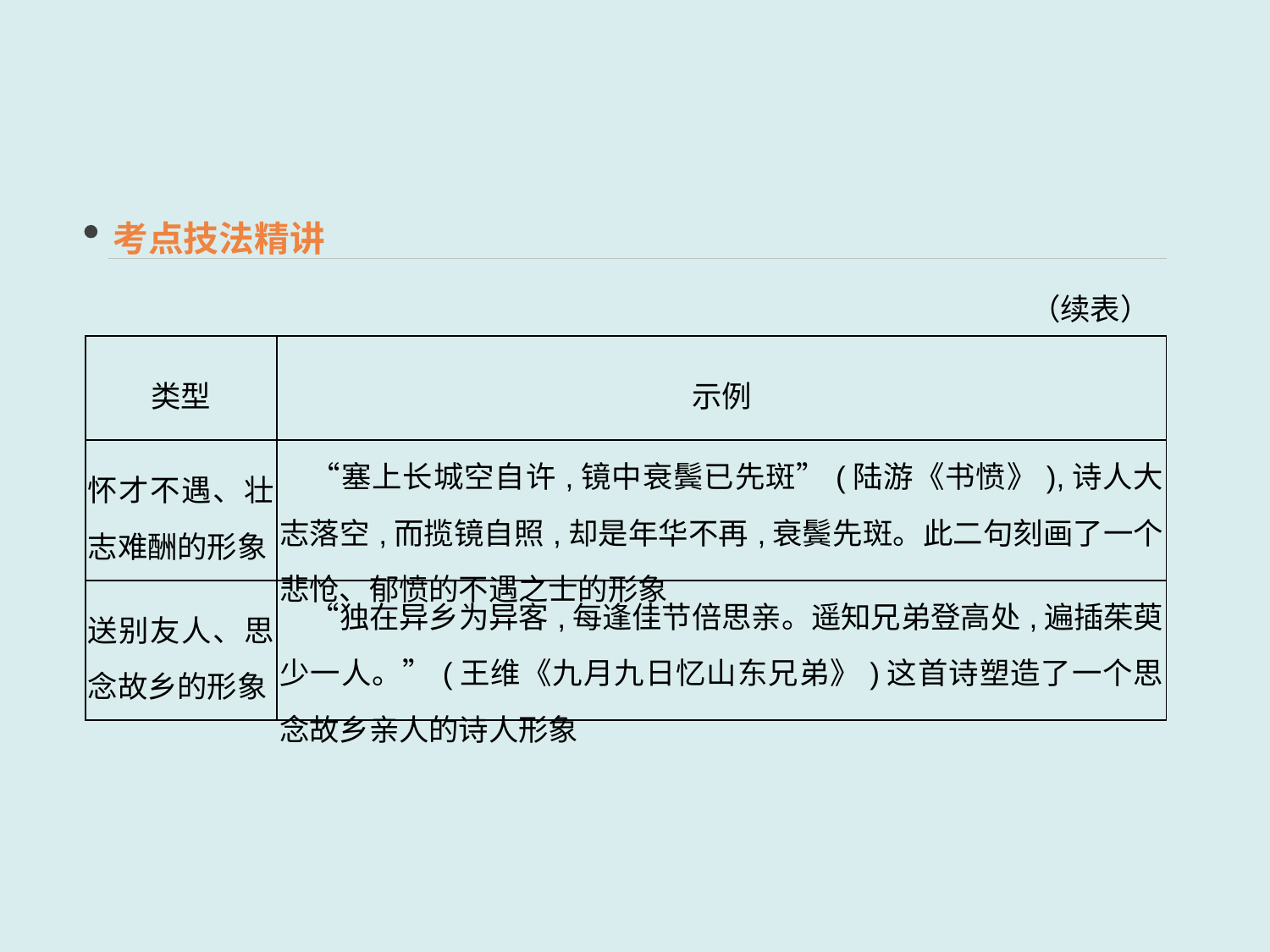

考点技法精讲

（续表）
| 类型 | 示例 |
| --- | --- |
| 怀才不遇、壮志难酬的形象 | “塞上长城空自许,镜中衰鬓已先斑”(陆游《书愤》),诗人大志落空,而揽镜自照,却是年华不再,衰鬓先斑。此二句刻画了一个悲怆、郁愤的不遇之士的形象 |
| 送别友人、思念故乡的形象 | “独在异乡为异客,每逢佳节倍思亲。遥知兄弟登高处,遍插茱萸少一人。”(王维《九月九日忆山东兄弟》)这首诗塑造了一个思念故乡亲人的诗人形象 |